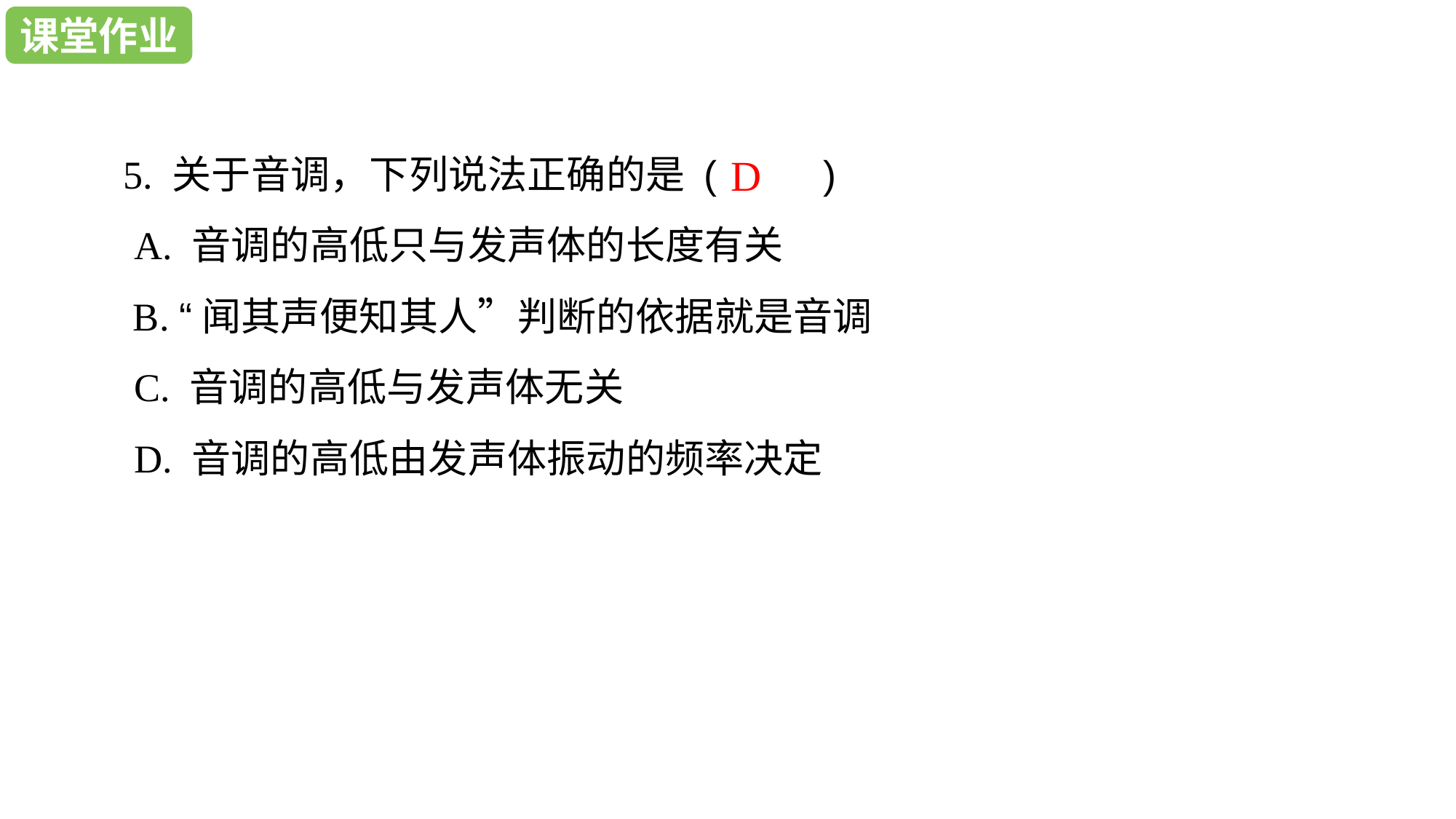

课堂作业
课堂作业
D
5. 关于音调，下列说法正确的是 (　 　)
 A. 音调的高低只与发声体的长度有关
 B. “闻其声便知其人”判断的依据就是音调
 C. 音调的高低与发声体无关
 D. 音调的高低由发声体振动的频率决定